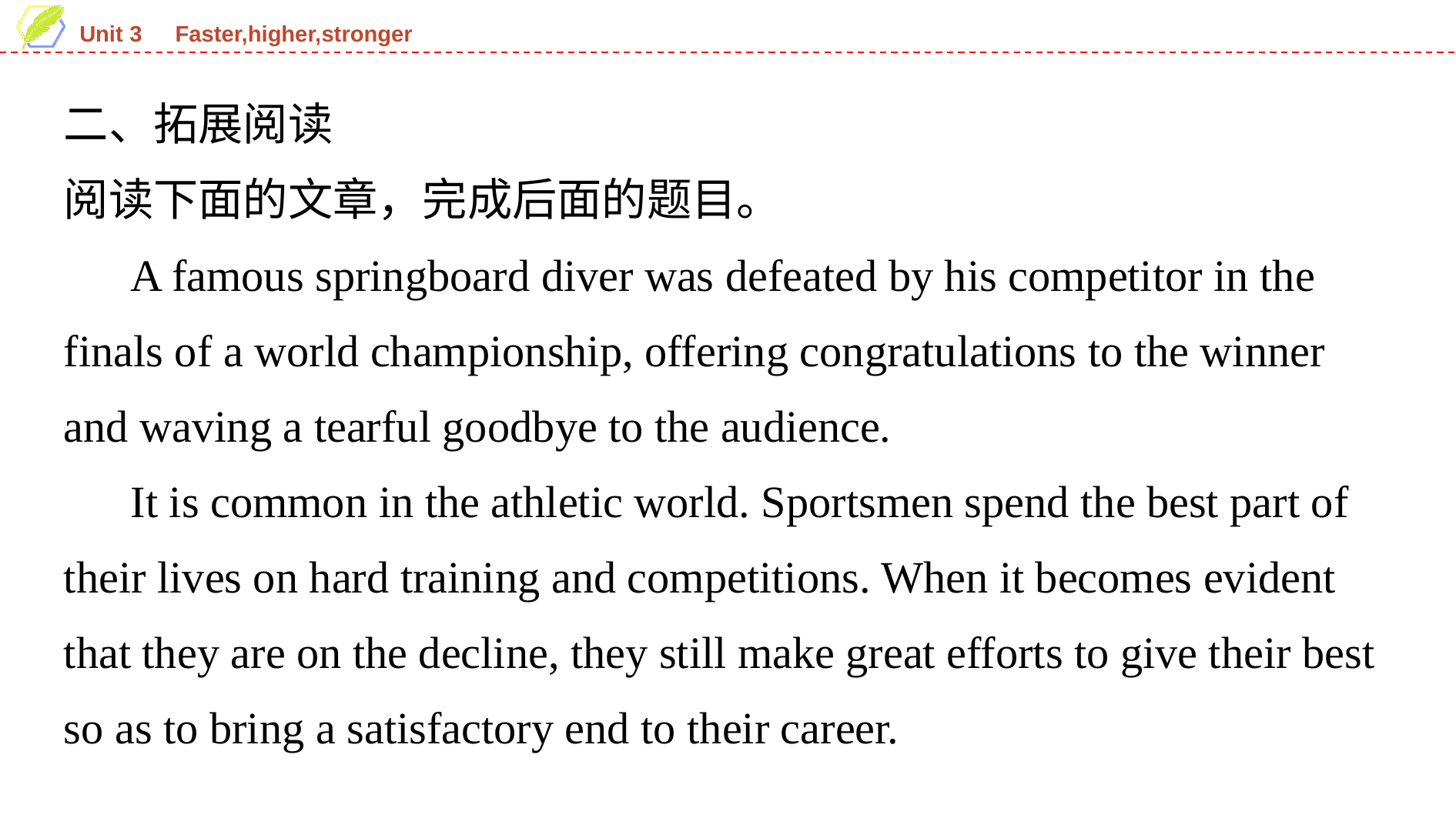

二、拓展阅读
阅读下面的文章，完成后面的题目。
      A famous springboard diver was defeated by his competitor in the finals of a world championship, offering congratulations to the winner and waving a tearful goodbye to the audience.
      It is common in the athletic world. Sportsmen spend the best part of their lives on hard training and competitions. When it becomes evident that they are on the decline, they still make great efforts to give their best so as to bring a satisfactory end to their career.